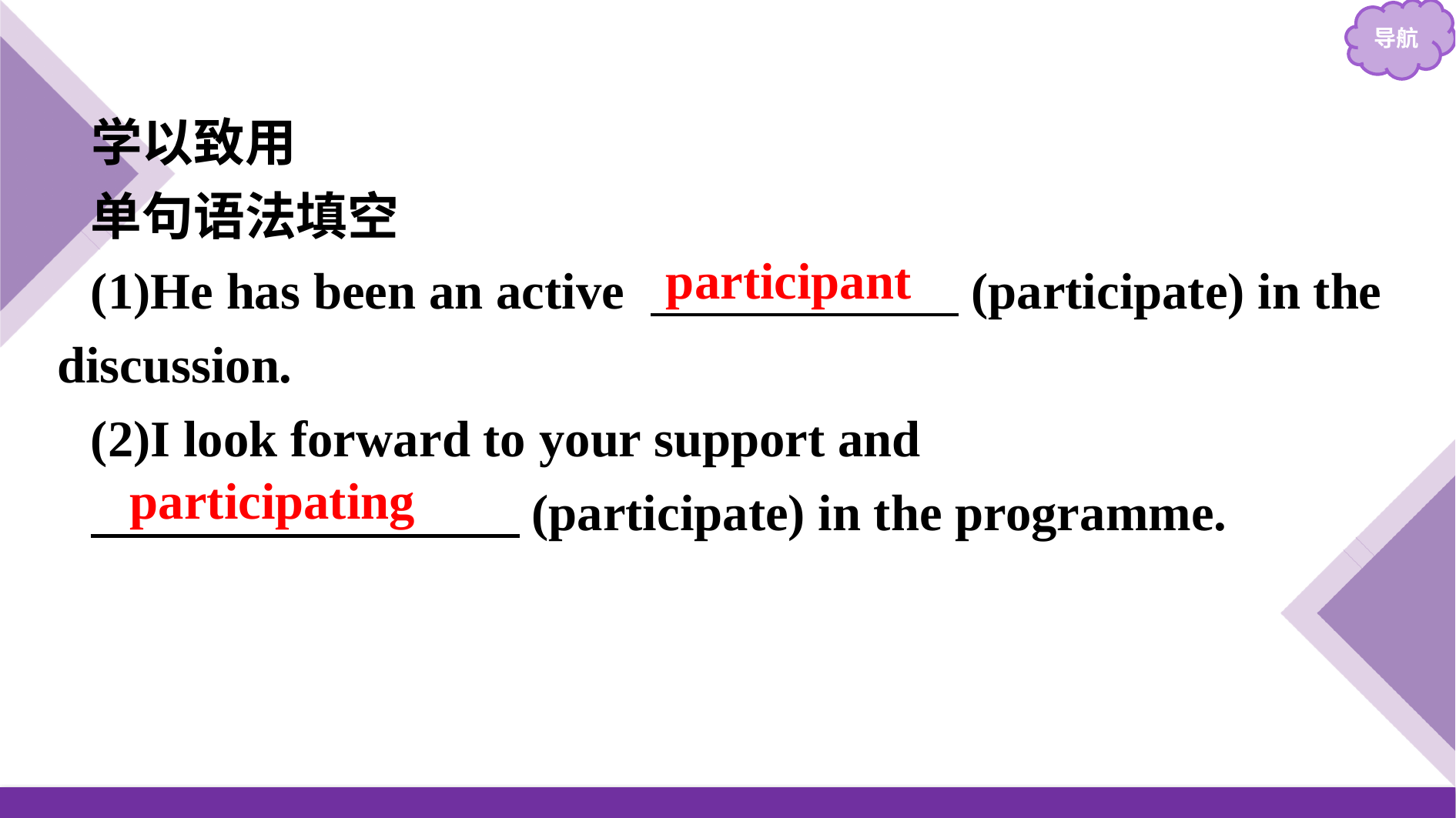

学以致用
单句语法填空
(1)He has been an active 　　　　　　(participate) in the discussion.
(2)I look forward to your support and
　 　　                  　(participate) in the programme.
participant
participating